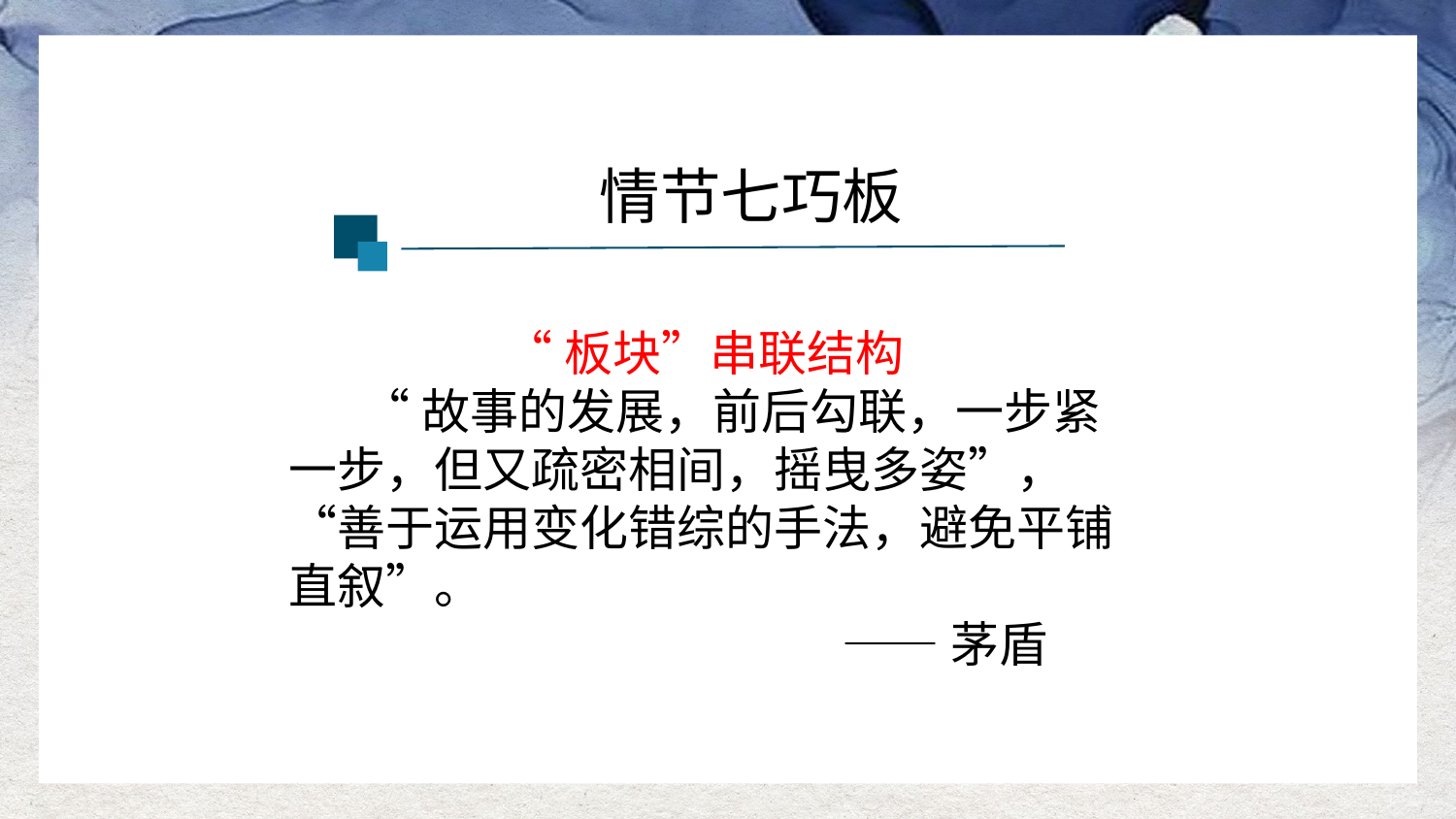

情节七巧板

“板块”串联结构
“故事的发展，前后勾联，一步紧一步，但又疏密相间，摇曳多姿”，“善于运用变化错综的手法，避免平铺直叙”。
                                            ——茅盾